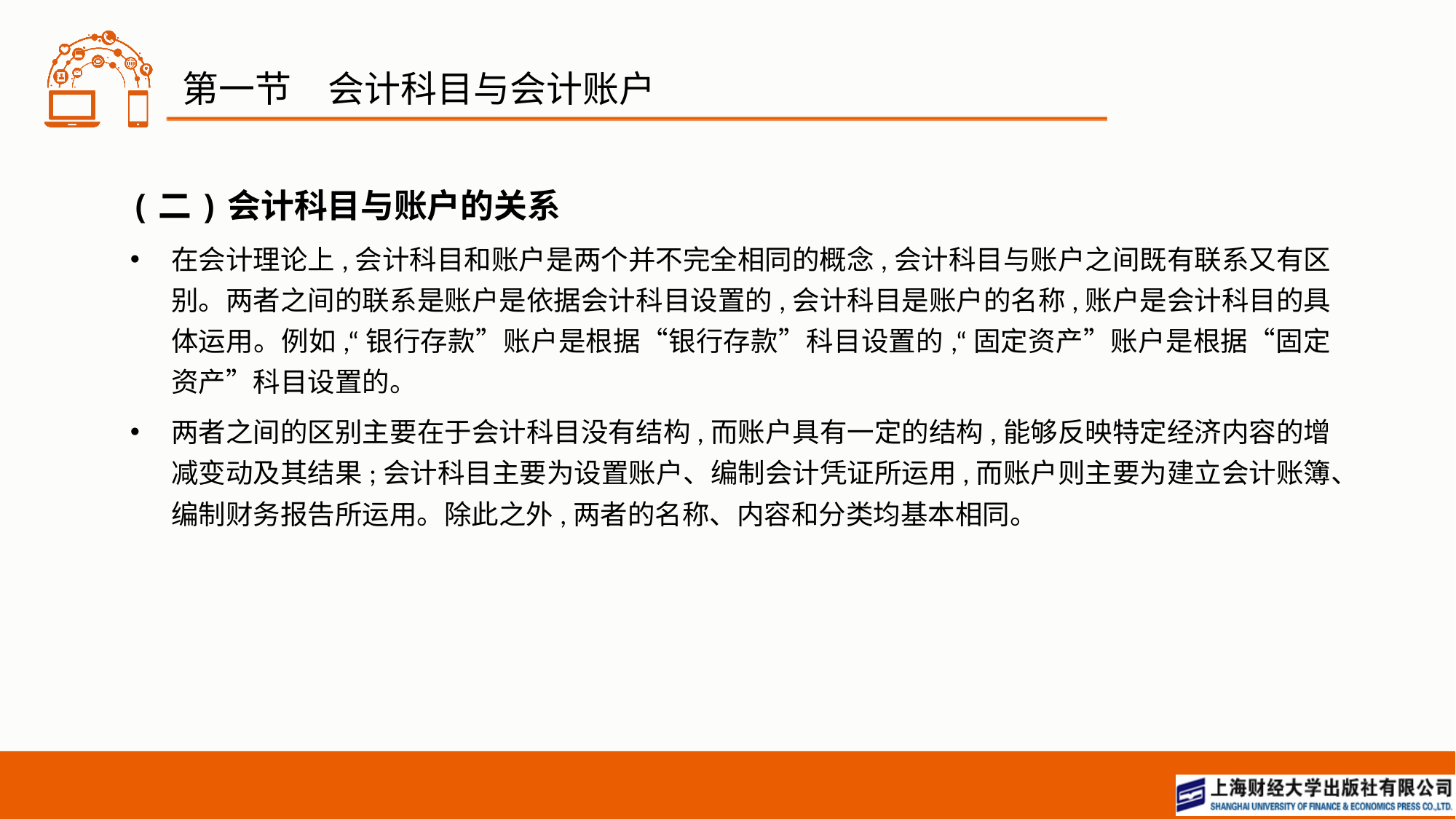

# 第一节　会计科目与会计账户
(二)会计科目与账户的关系
在会计理论上,会计科目和账户是两个并不完全相同的概念,会计科目与账户之间既有联系又有区别。两者之间的联系是账户是依据会计科目设置的,会计科目是账户的名称,账户是会计科目的具体运用。例如,“银行存款”账户是根据“银行存款”科目设置的,“固定资产”账户是根据“固定资产”科目设置的。
两者之间的区别主要在于会计科目没有结构,而账户具有一定的结构,能够反映特定经济内容的增减变动及其结果;会计科目主要为设置账户、编制会计凭证所运用,而账户则主要为建立会计账簿、编制财务报告所运用。除此之外,两者的名称、内容和分类均基本相同。